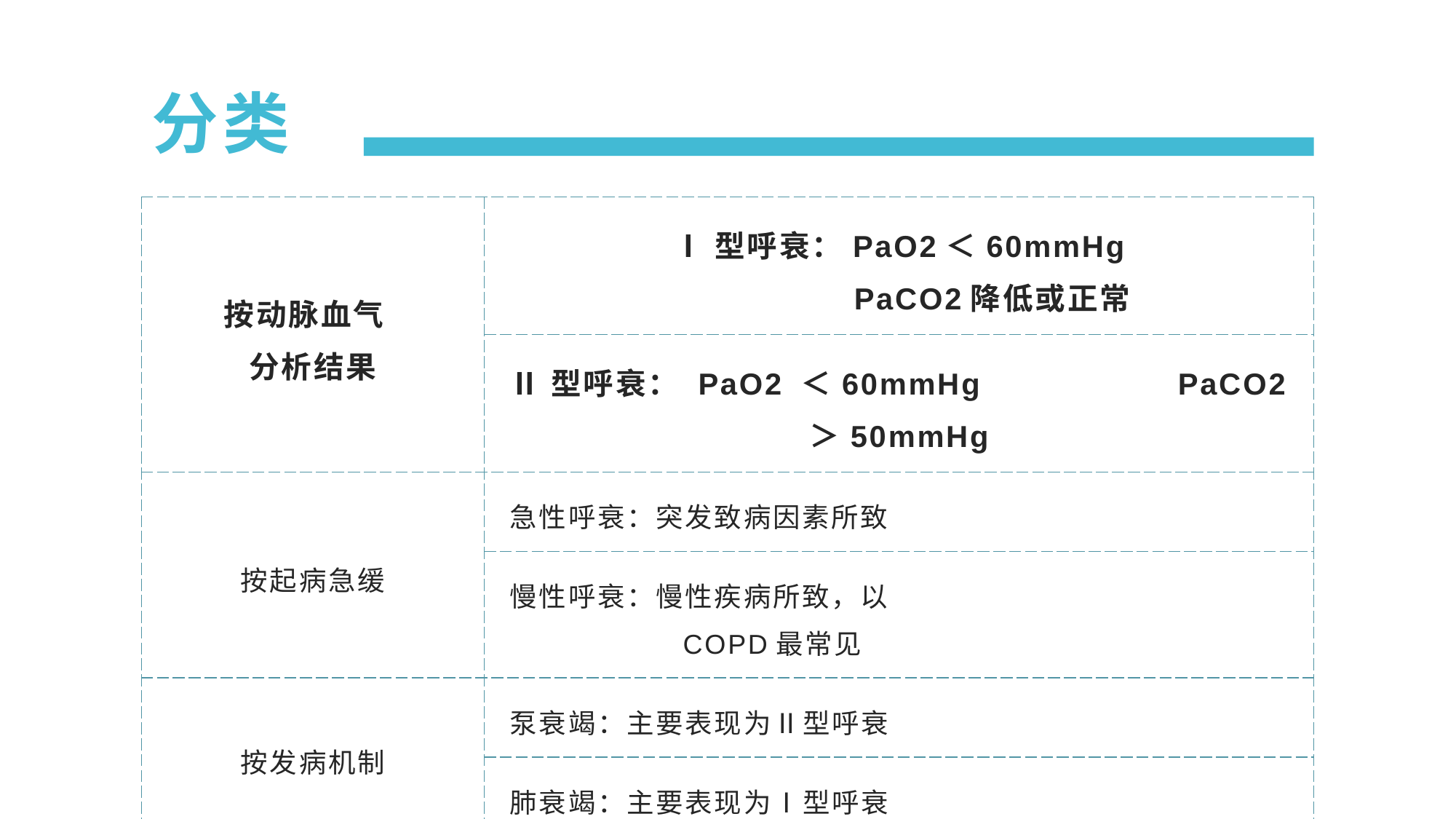

分类

| 按动脉血气 分析结果 | Ⅰ型呼衰：PaO2＜60mmHg PaCO2降低或正常 |
| --- | --- |
|  | Ⅱ型呼衰： PaO2 ＜60mmHg PaCO2＞50mmHg |
| 按起病急缓 | 急性呼衰：突发致病因素所致 |
|  | 慢性呼衰：慢性疾病所致，以 COPD最常见 |
| 按发病机制 | 泵衰竭：主要表现为Ⅱ型呼衰 |
|  | 肺衰竭：主要表现为Ⅰ型呼衰 |